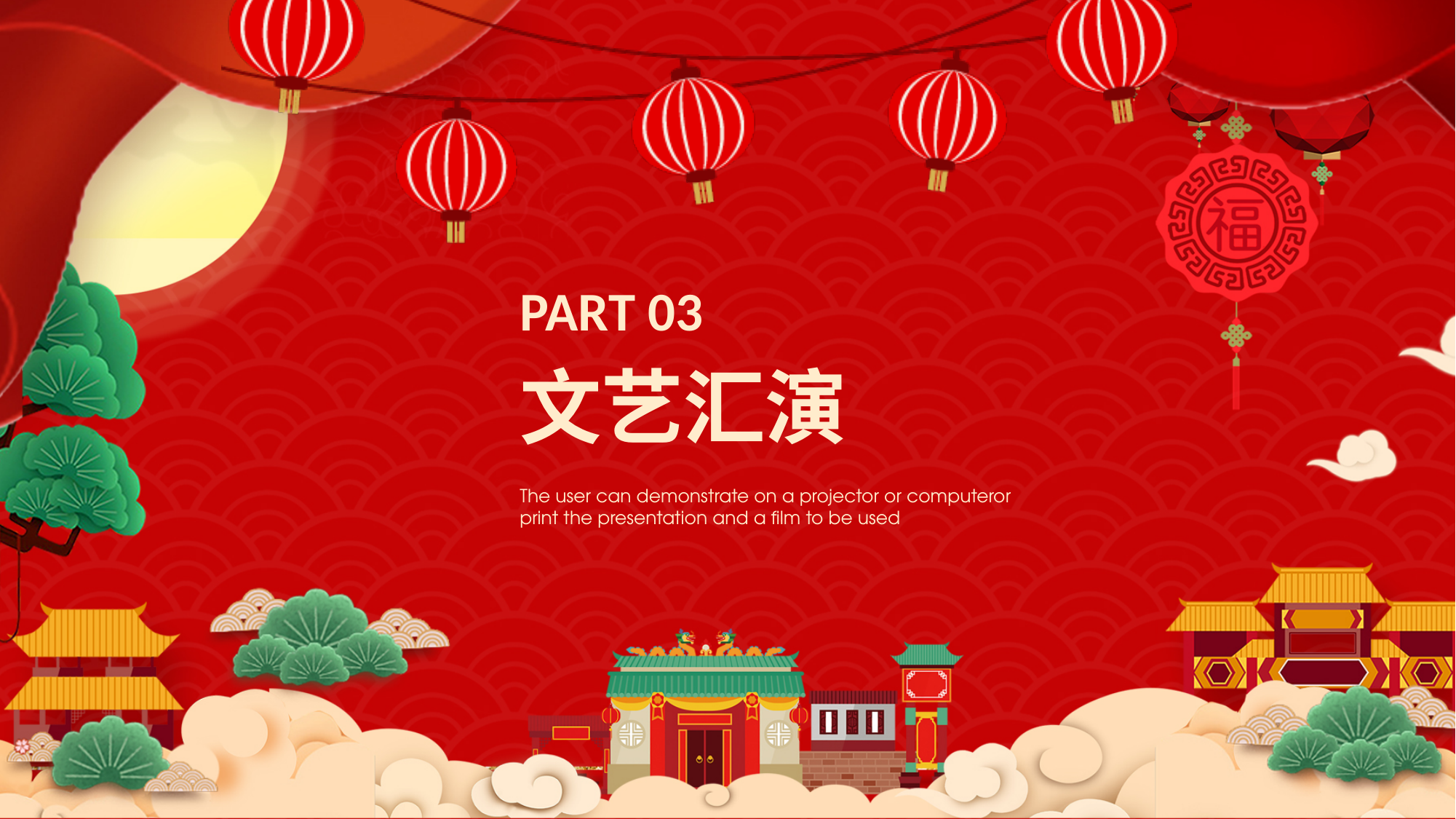

PART 03
文艺汇演
The user can demonstrate on a projector or computeror print the presentation and a film to be used